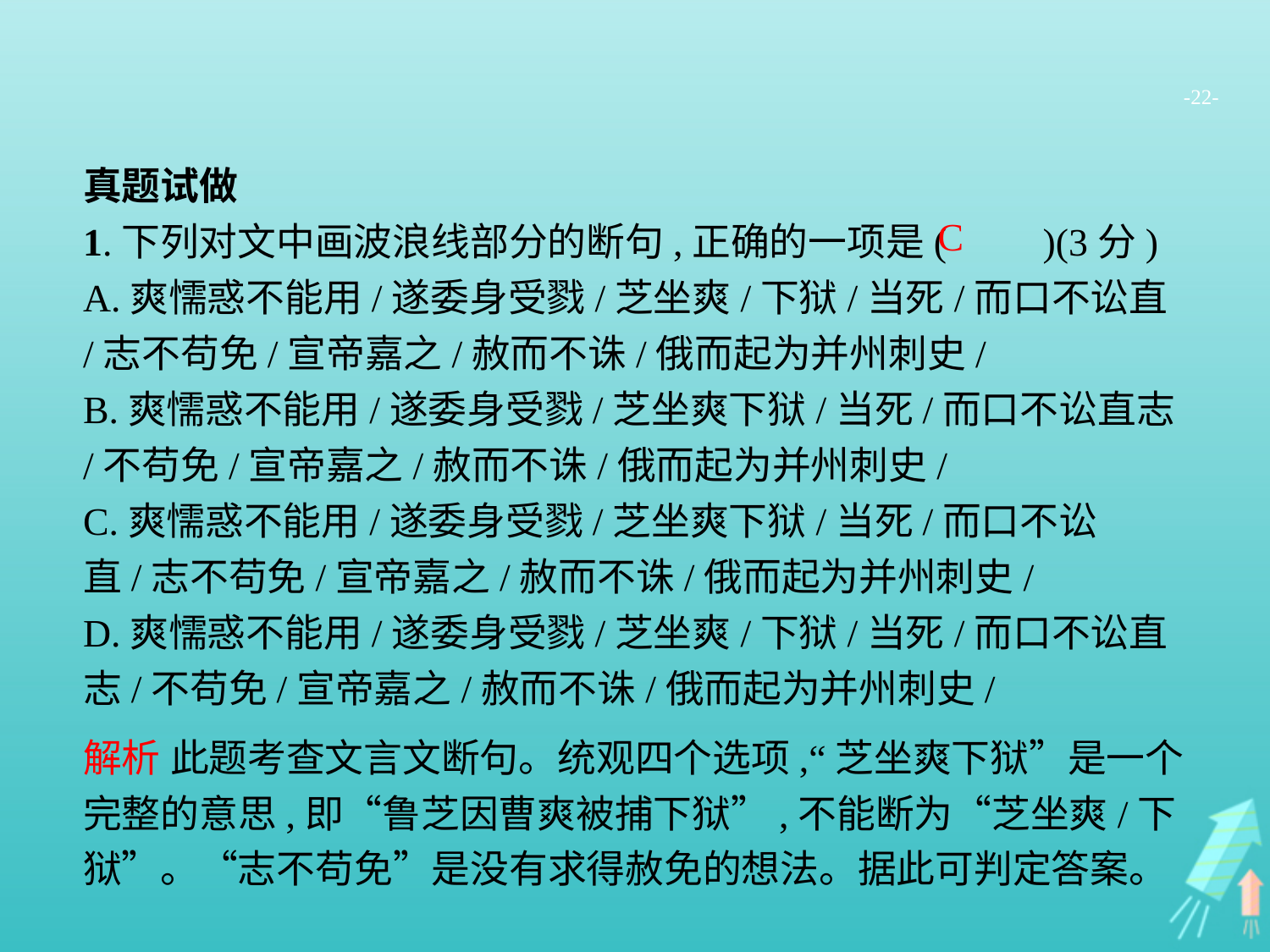

-22-
真题试做
1.下列对文中画波浪线部分的断句,正确的一项是(　　)(3分)
A.爽懦惑不能用/遂委身受戮/芝坐爽/下狱/当死/而口不讼直/志不苟免/宣帝嘉之/赦而不诛/俄而起为并州刺史/
B.爽懦惑不能用/遂委身受戮/芝坐爽下狱/当死/而口不讼直志/不苟免/宣帝嘉之/赦而不诛/俄而起为并州刺史/
C.爽懦惑不能用/遂委身受戮/芝坐爽下狱/当死/而口不讼直/志不苟免/宣帝嘉之/赦而不诛/俄而起为并州刺史/
D.爽懦惑不能用/遂委身受戮/芝坐爽/下狱/当死/而口不讼直志/不苟免/宣帝嘉之/赦而不诛/俄而起为并州刺史/
C
解析 此题考查文言文断句。统观四个选项,“芝坐爽下狱”是一个完整的意思,即“鲁芝因曹爽被捕下狱”,不能断为“芝坐爽/下狱”。“志不苟免”是没有求得赦免的想法。据此可判定答案。